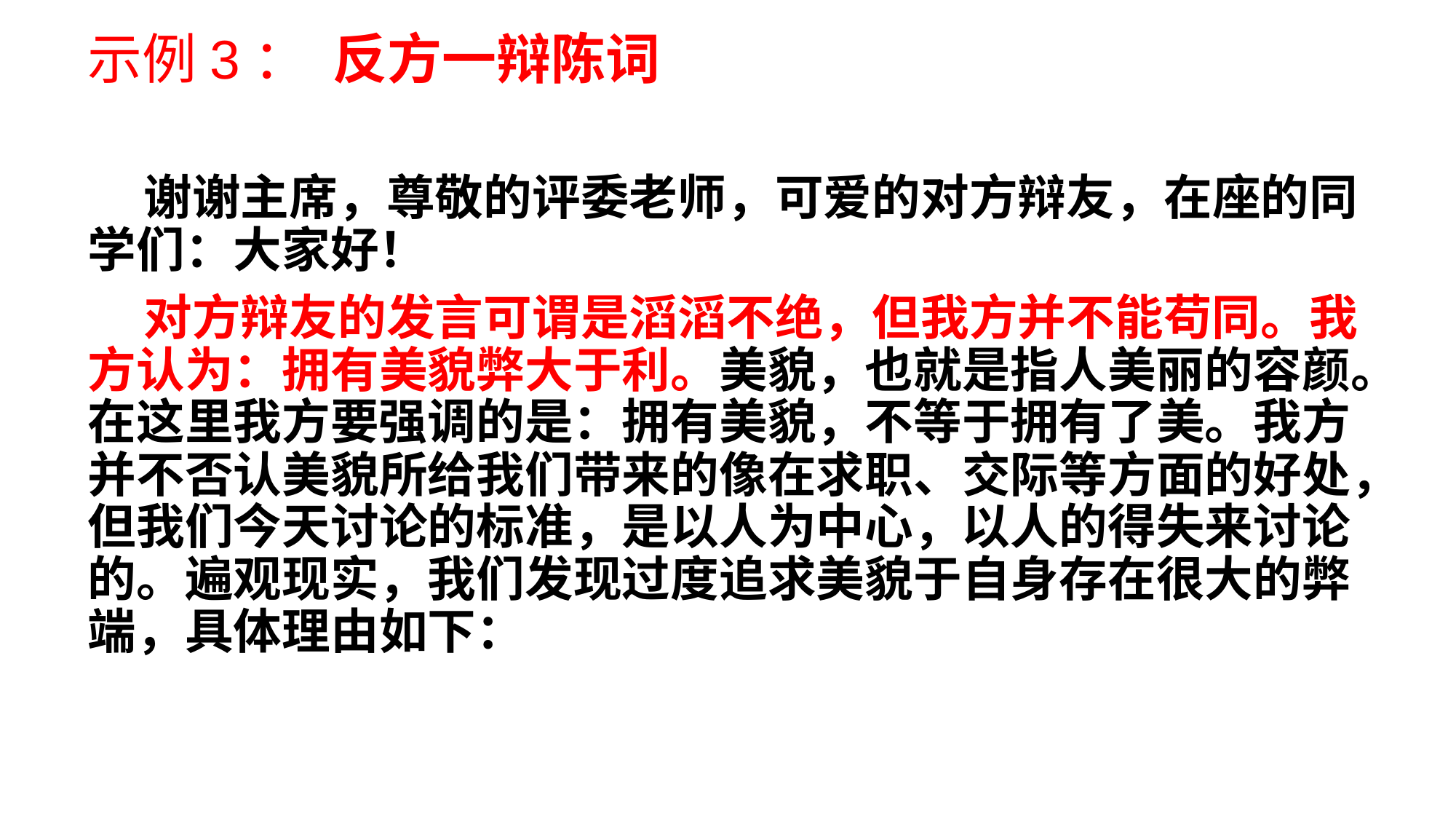

示例3：  反方一辩陈词

    谢谢主席，尊敬的评委老师，可爱的对方辩友，在座的同学们：大家好！
    对方辩友的发言可谓是滔滔不绝，但我方并不能苟同。我方认为：拥有美貌弊大于利。美貌，也就是指人美丽的容颜。在这里我方要强调的是：拥有美貌，不等于拥有了美。我方并不否认美貌所给我们带来的像在求职、交际等方面的好处，但我们今天讨论的标准，是以人为中心，以人的得失来讨论的。遍观现实，我们发现过度追求美貌于自身存在很大的弊端，具体理由如下：